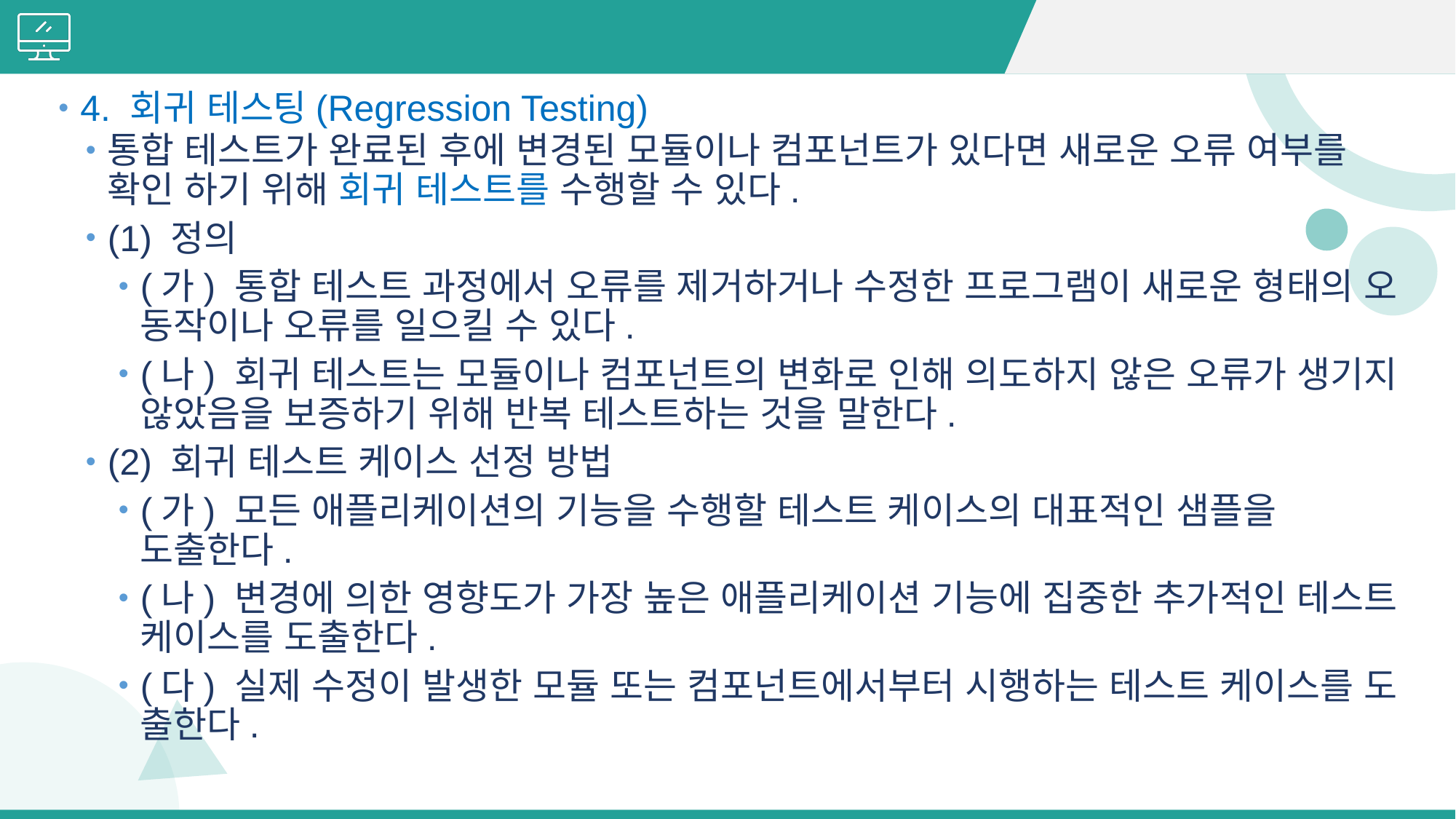

#
4. 회귀 테스팅(Regression Testing)
통합 테스트가 완료된 후에 변경된 모듈이나 컴포넌트가 있다면 새로운 오류 여부를 확인 하기 위해 회귀 테스트를 수행할 수 있다.
(1) 정의
(가) 통합 테스트 과정에서 오류를 제거하거나 수정한 프로그램이 새로운 형태의 오 동작이나 오류를 일으킬 수 있다.
(나) 회귀 테스트는 모듈이나 컴포넌트의 변화로 인해 의도하지 않은 오류가 생기지 않았음을 보증하기 위해 반복 테스트하는 것을 말한다.
(2) 회귀 테스트 케이스 선정 방법
(가) 모든 애플리케이션의 기능을 수행할 테스트 케이스의 대표적인 샘플을 도출한다.
(나) 변경에 의한 영향도가 가장 높은 애플리케이션 기능에 집중한 추가적인 테스트 케이스를 도출한다.
(다) 실제 수정이 발생한 모듈 또는 컴포넌트에서부터 시행하는 테스트 케이스를 도 출한다.